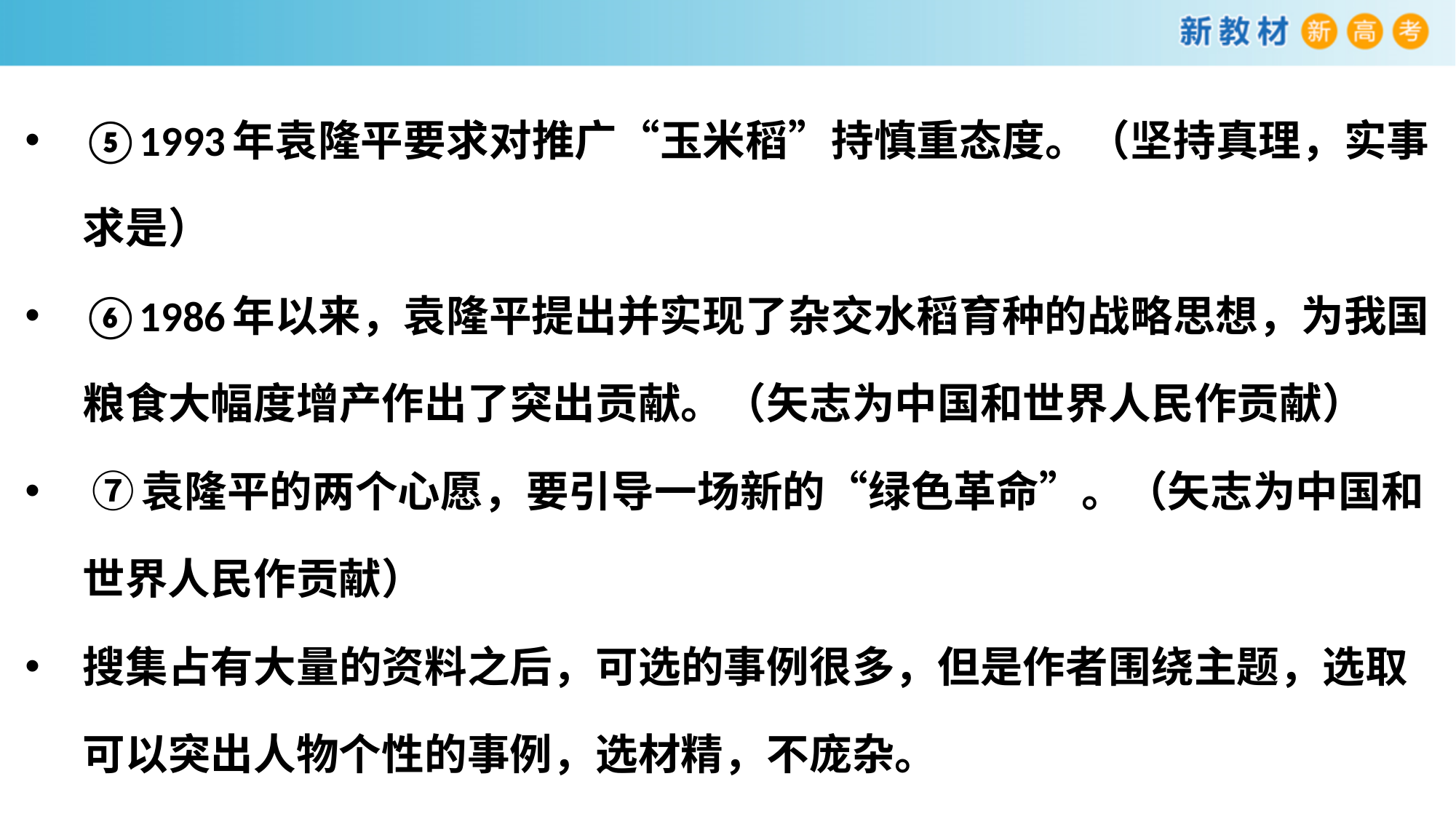

⑤1993年袁隆平要求对推广“玉米稻”持慎重态度。（坚持真理，实事求是）
⑥1986年以来，袁隆平提出并实现了杂交水稻育种的战略思想，为我国粮食大幅度增产作出了突出贡献。（矢志为中国和世界人民作贡献）
 ⑦袁隆平的两个心愿，要引导一场新的“绿色革命”。（矢志为中国和世界人民作贡献）
搜集占有大量的资料之后，可选的事例很多，但是作者围绕主题，选取可以突出人物个性的事例，选材精，不庞杂。